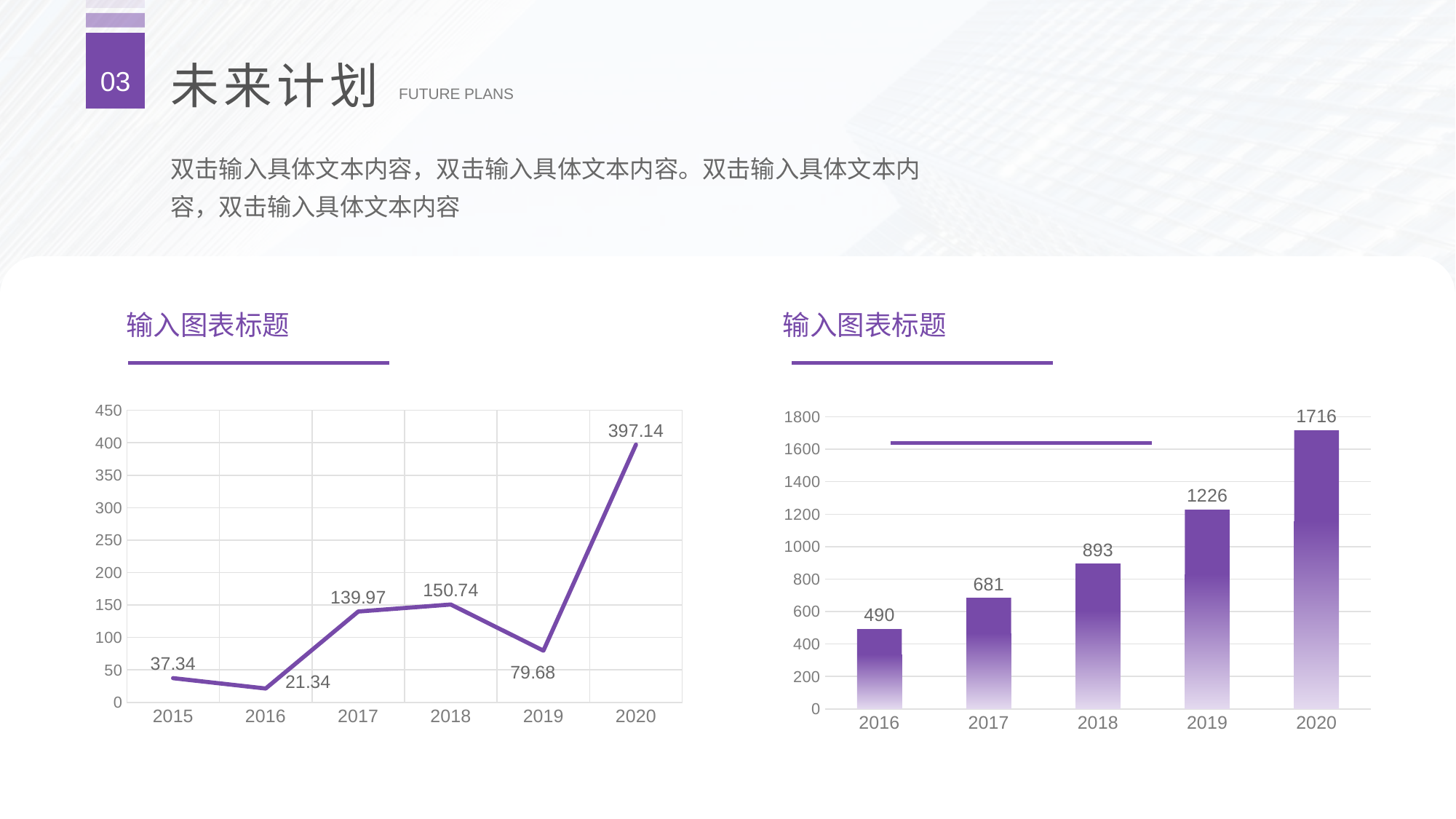

未来计划
03
FUTURE PLANS
双击输入具体文本内容，双击输入具体文本内容。双击输入具体文本内容，双击输入具体文本内容

输入图表标题
输入图表标题

### Chart

| Category | 系列 1 |
|---|---|
| 2015 | 37.34 |
| 2016 | 21.34 |
| 2017 | 139.97 |
| 2018 | 150.74 |
| 2019 | 79.68 |
| 2020 | 397.14 |

### Chart

| Category | 系列 1 |
|---|---|
| 2016 | 490.0 |
| 2017 | 681.0 |
| 2018 | 893.0 |
| 2019 | 1226.0 |
| 2020 | 1716.0 |